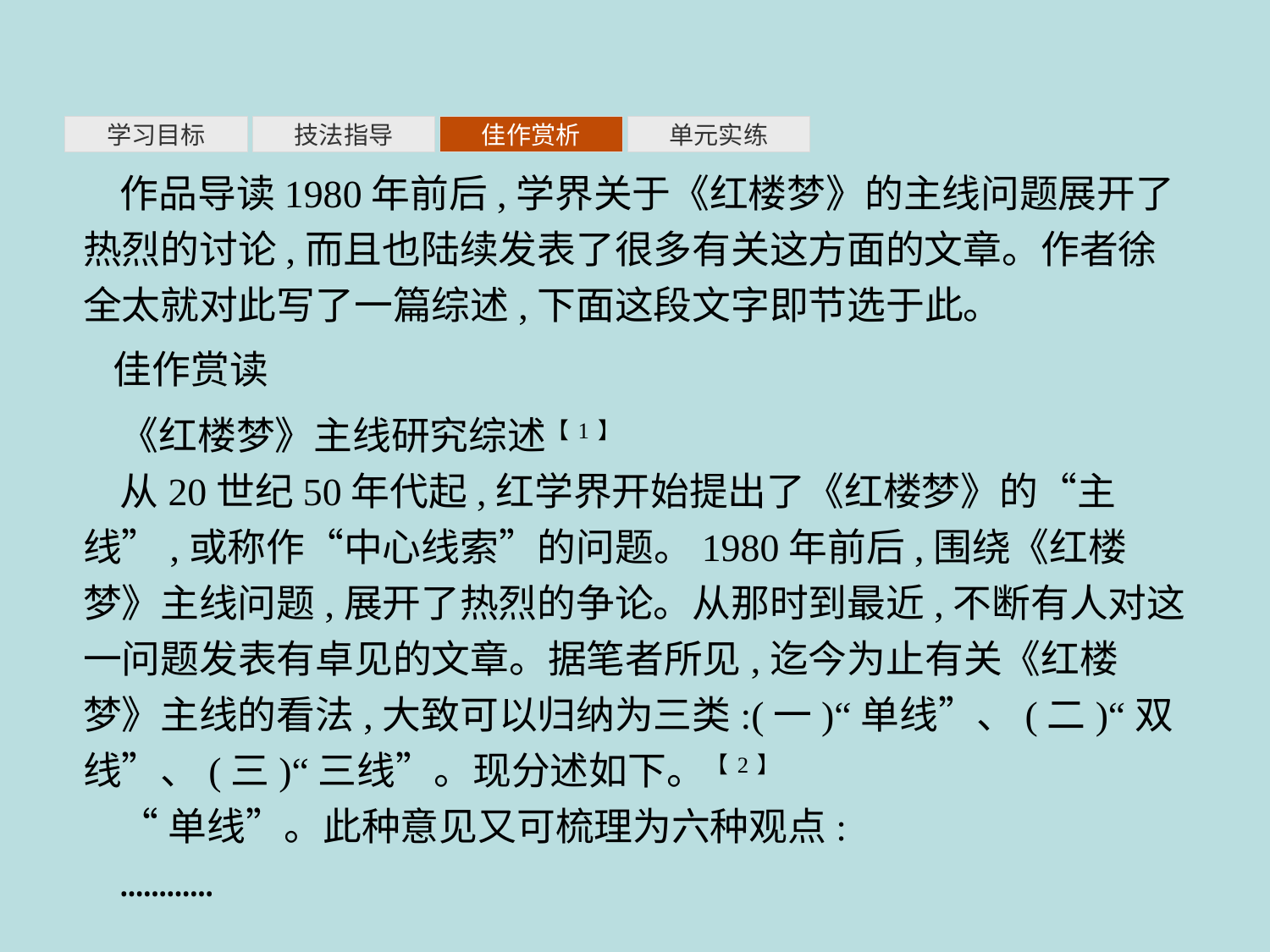

单元实练
学习目标
技法指导
佳作赏析
作品导读1980年前后,学界关于《红楼梦》的主线问题展开了热烈的讨论,而且也陆续发表了很多有关这方面的文章。作者徐全太就对此写了一篇综述,下面这段文字即节选于此。
佳作赏读
《红楼梦》主线研究综述【1】
从20世纪50年代起,红学界开始提出了《红楼梦》的“主线”,或称作“中心线索”的问题。1980年前后,围绕《红楼梦》主线问题,展开了热烈的争论。从那时到最近,不断有人对这一问题发表有卓见的文章。据笔者所见,迄今为止有关《红楼梦》主线的看法,大致可以归纳为三类:(一)“单线”、(二)“双线”、(三)“三线”。现分述如下。【2】
“单线”。此种意见又可梳理为六种观点:
…………